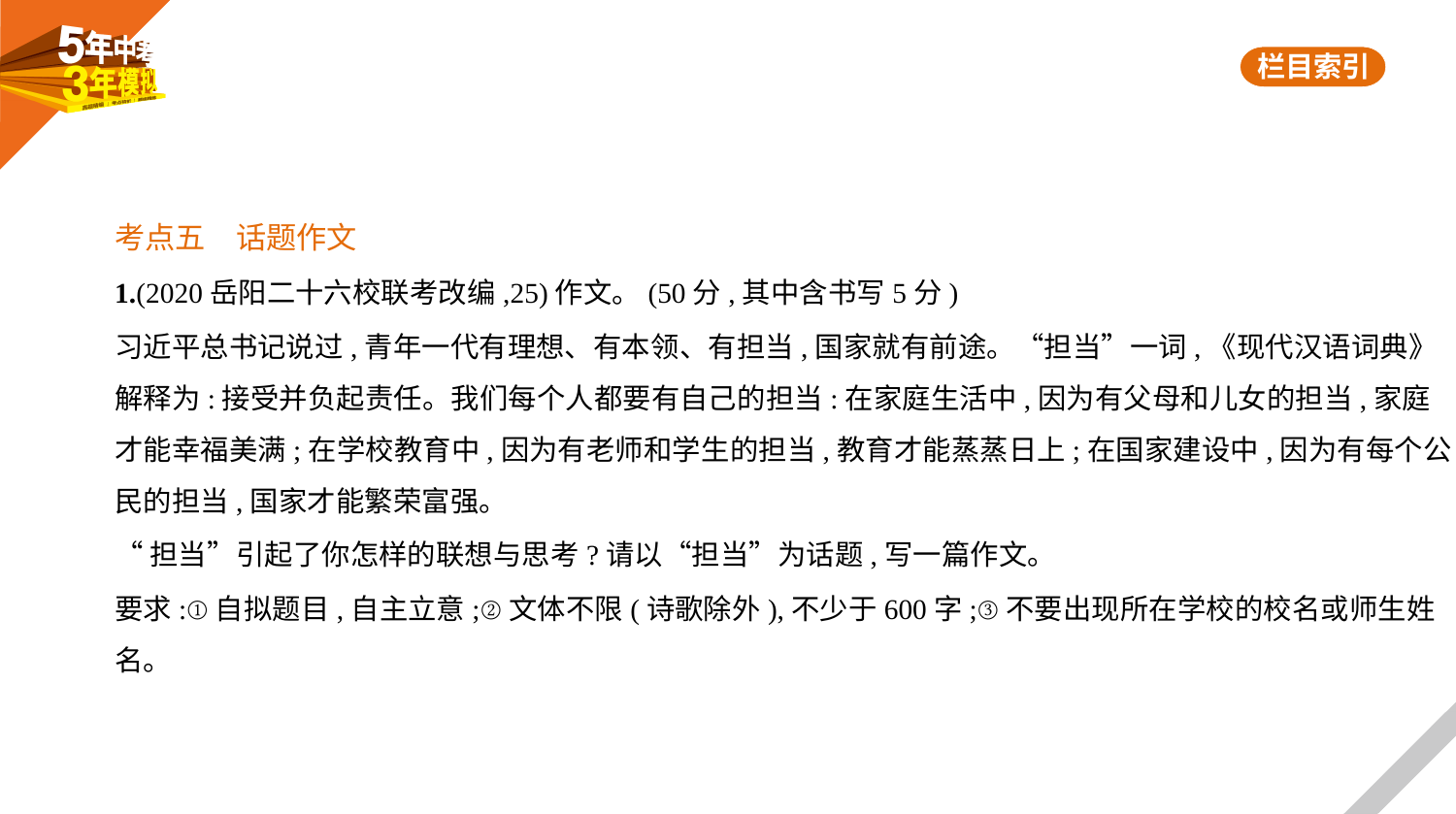

考点五　话题作文
1.(2020岳阳二十六校联考改编,25)作文。(50分,其中含书写5分)
习近平总书记说过,青年一代有理想、有本领、有担当,国家就有前途。“担当”一词,《现代汉语词典》
解释为:接受并负起责任。我们每个人都要有自己的担当:在家庭生活中,因为有父母和儿女的担当,家庭
才能幸福美满;在学校教育中,因为有老师和学生的担当,教育才能蒸蒸日上;在国家建设中,因为有每个公
民的担当,国家才能繁荣富强。
“担当”引起了你怎样的联想与思考?请以“担当”为话题,写一篇作文。
要求:①自拟题目,自主立意;②文体不限(诗歌除外),不少于600字;③不要出现所在学校的校名或师生姓
名。